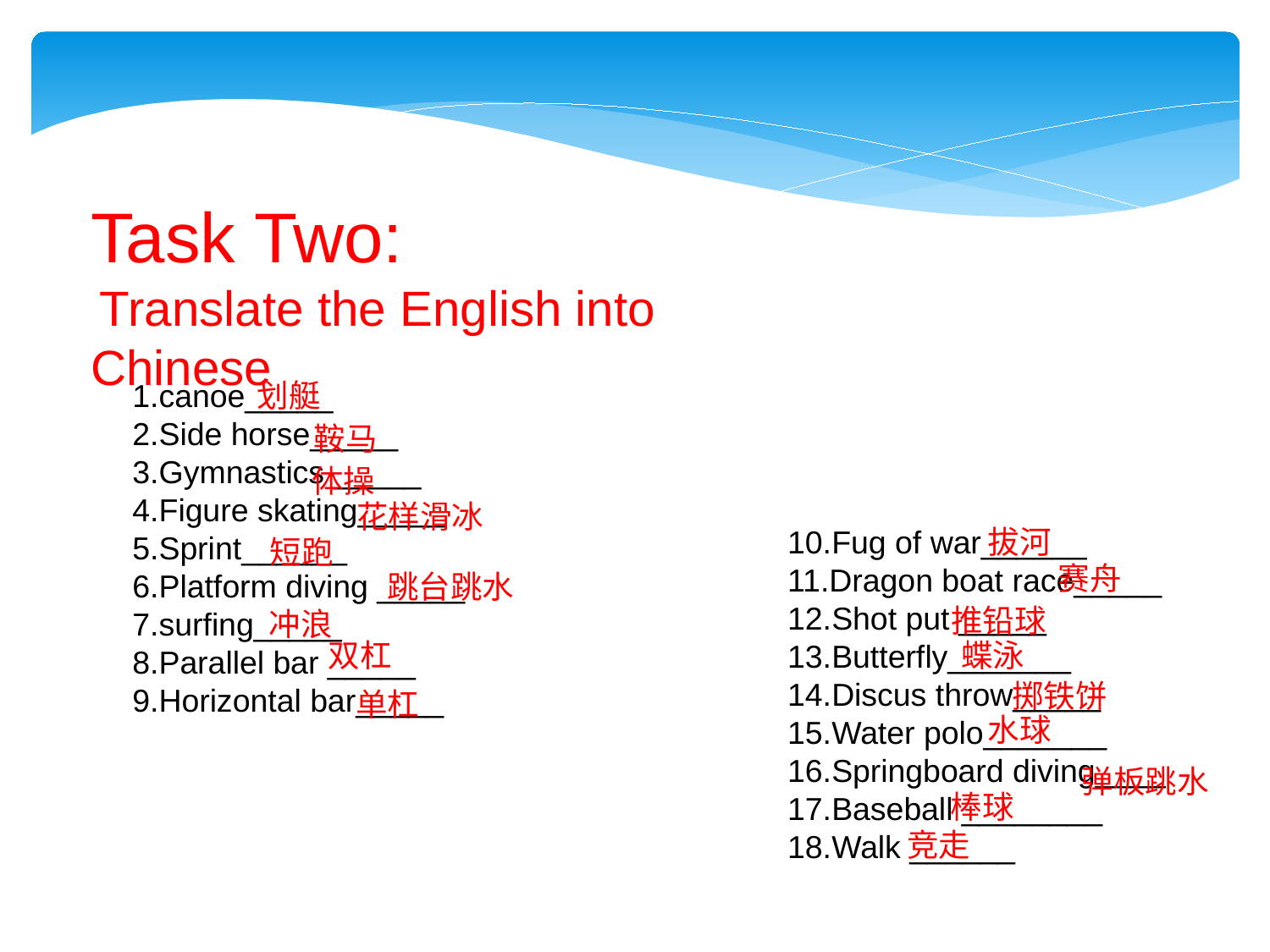

Task Two:
 Translate the English into Chinese
1.canoe_____
2.Side horse_____
3.Gymnastics _____
4.Figure skating_____
5.Sprint______
6.Platform diving _____
7.surfing_____
8.Parallel bar _____
9.Horizontal bar_____
划艇
鞍马
体操
花样滑冰
10.Fug of war______
11.Dragon boat race_____
12.Shot put _____
13.Butterfly_______
14.Discus throw_____
15.Water polo_______
16.Springboard diving____
17.Baseball ________
18.Walk ______
拔河
短跑
赛舟
跳台跳水
推铅球
冲浪
双杠
蝶泳
掷铁饼
单杠
水球
弹板跳水
棒球
竞走